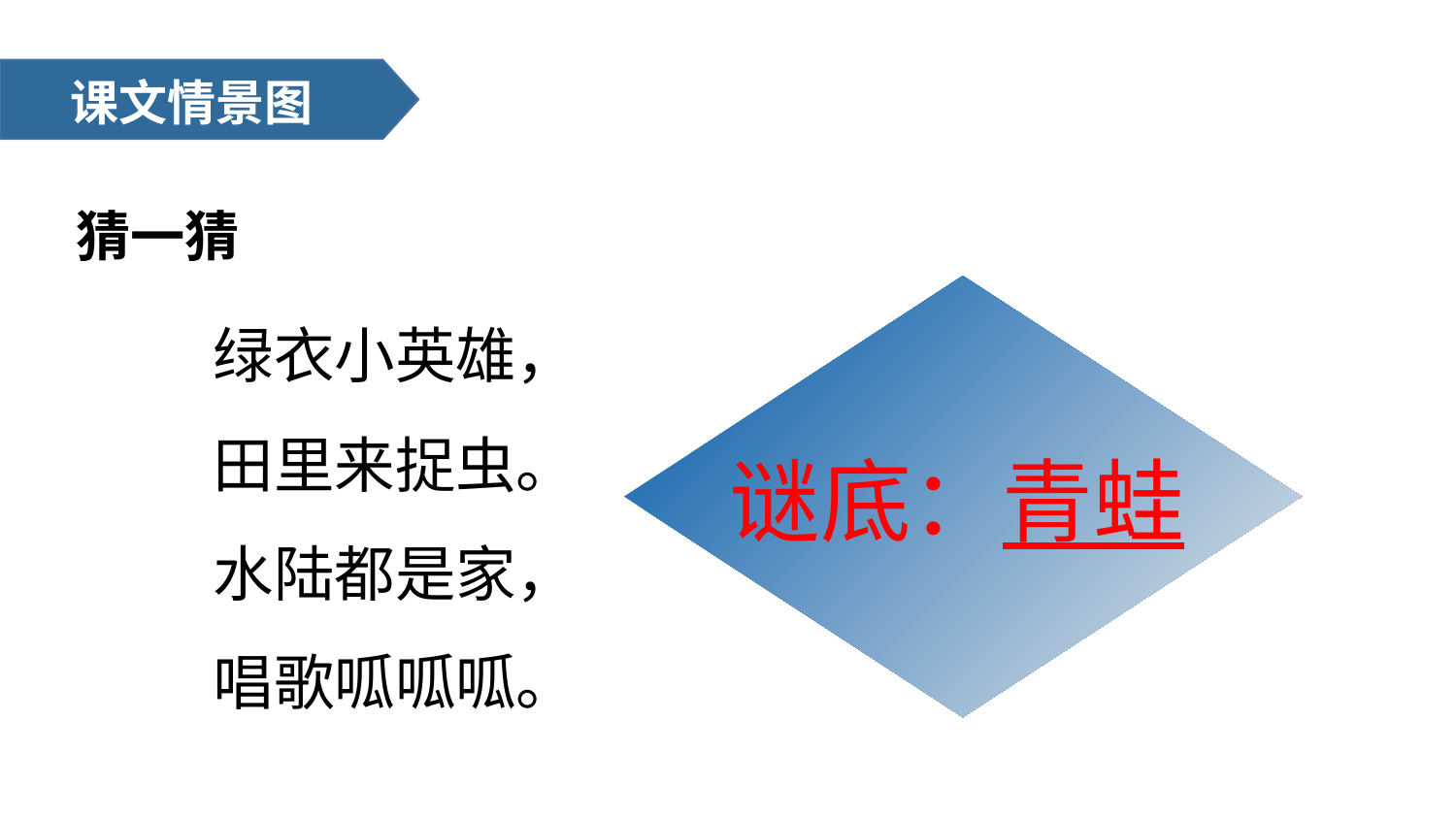

课文情景图
猜一猜
绿衣小英雄，
田里来捉虫。
水陆都是家，
唱歌呱呱呱。

谜底：青蛙